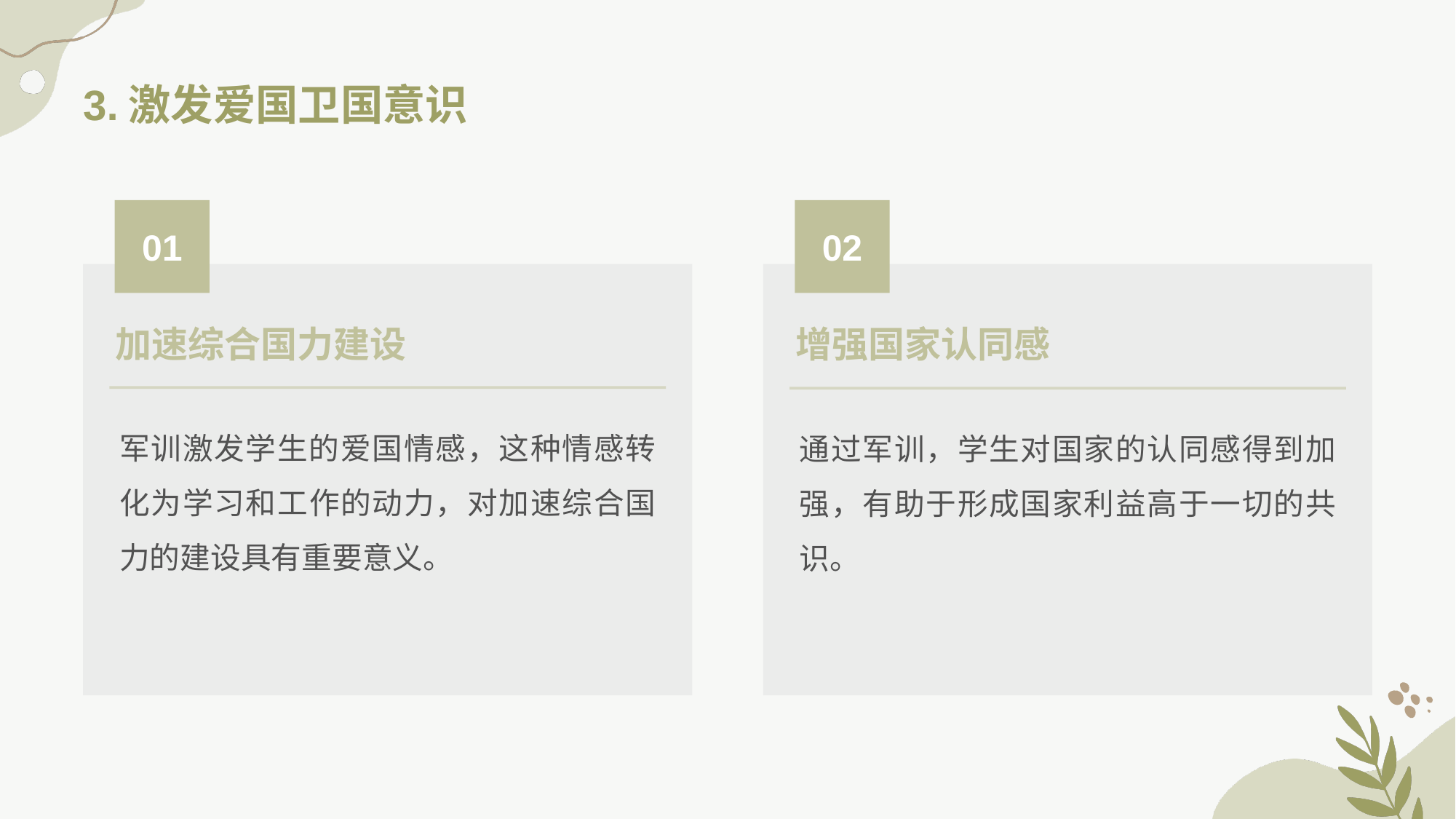

3.激发爱国卫国意识
01
02

加速综合国力建设
增强国家认同感
军训激发学生的爱国情感，这种情感转化为学习和工作的动力，对加速综合国力的建设具有重要意义。
通过军训，学生对国家的认同感得到加强，有助于形成国家利益高于一切的共识。